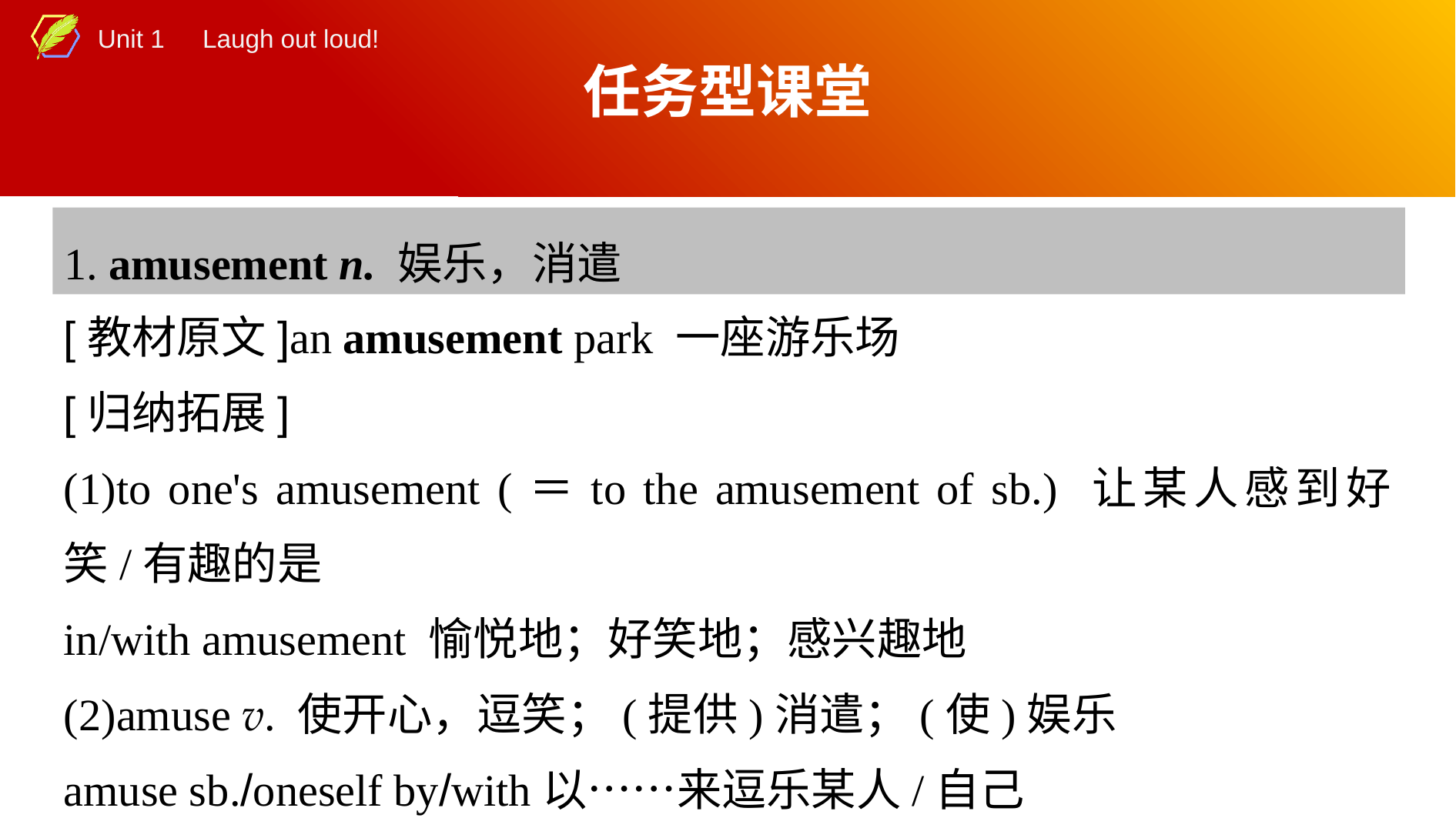

任务型课堂
1. amusement n. 娱乐，消遣
[教材原文]an amusement park 一座游乐场
[归纳拓展]
(1)to one's amusement (＝to the amusement of sb.) 让某人感到好笑/有趣的是
in/with amusement 愉悦地；好笑地；感兴趣地
(2)amuse v. 使开心，逗笑；(提供)消遣；(使)娱乐
amuse sb./oneself by/with以……来逗乐某人/自己